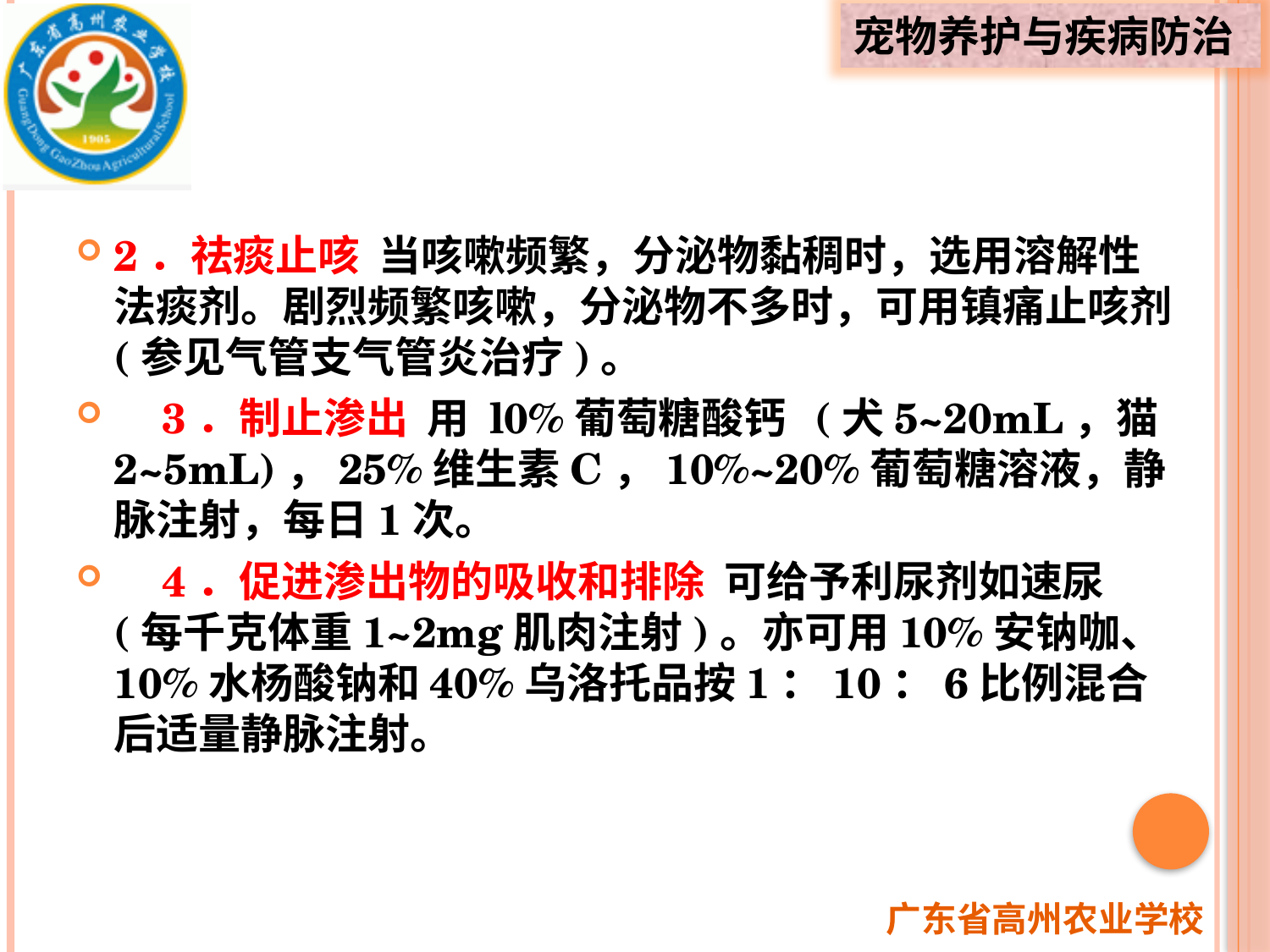

2．祛痰止咳  当咳嗽频繁，分泌物黏稠时，选用溶解性法痰剂。剧烈频繁咳嗽，分泌物不多时，可用镇痛止咳剂 (参见气管支气管炎治疗)。
    3．制止渗出  用 l0%葡萄糖酸钙  (犬5~20mL，猫2~5mL)，25%维生素C，10%~20%葡萄糖溶液，静脉注射，每日1次。
    4．促进渗出物的吸收和排除  可给予利尿剂如速尿 (每千克体重1~2mg肌肉注射)。亦可用10%安钠咖、10%水杨酸钠和40%乌洛托品按1：10：6比例混合后适量静脉注射。